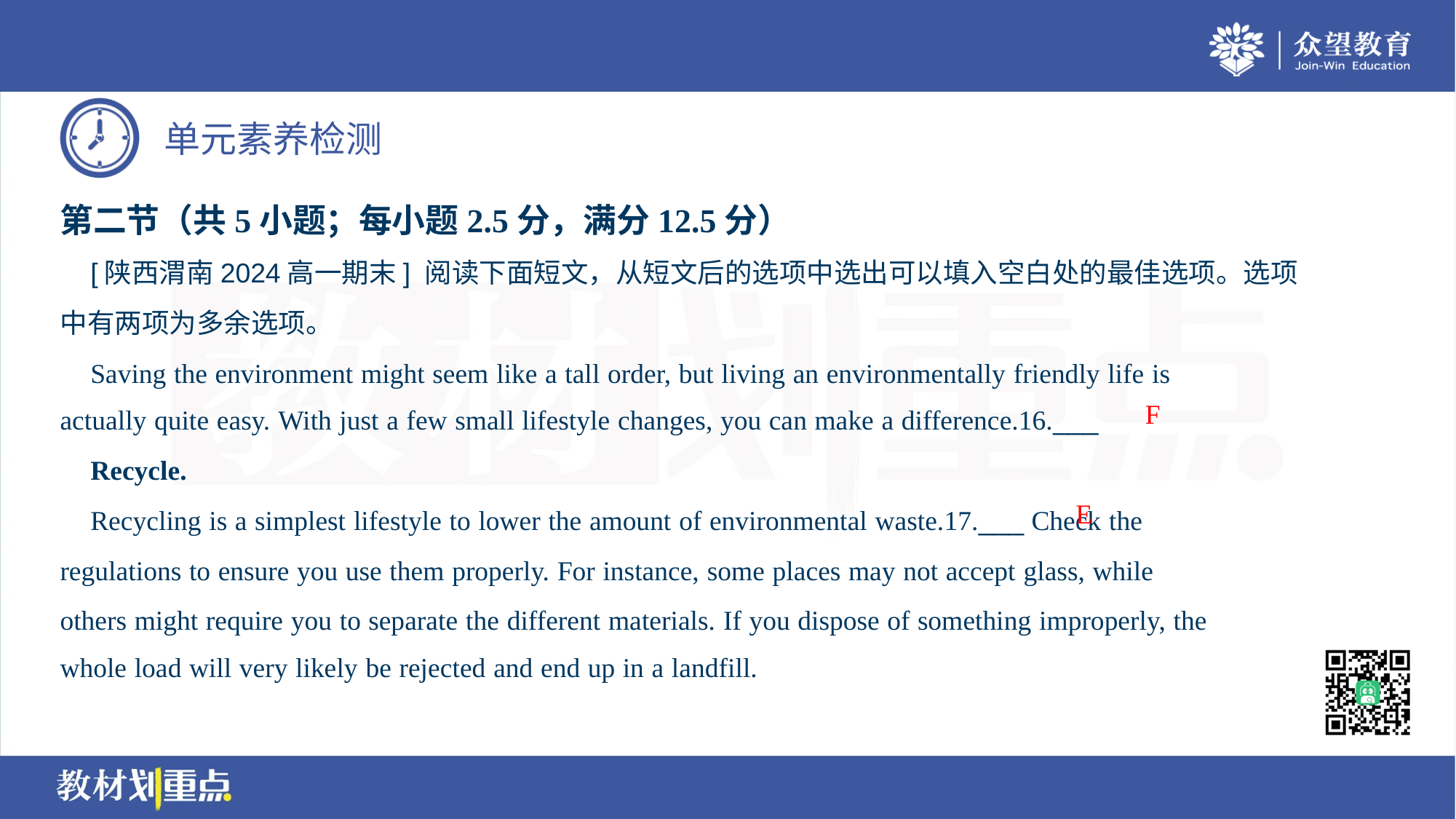

第二节（共5小题；每小题2.5分，满分12.5分）
    [陕西渭南2024高一期末] 阅读下面短文，从短文后的选项中选出可以填入空白处的最佳选项。选项
中有两项为多余选项。
    Saving the environment might seem like a tall order, but living an environmentally friendly life is
actually quite easy. With just a few small lifestyle changes, you can make a difference.16.___
F
    Recycle.
    Recycling is a simplest lifestyle to lower the amount of environmental waste.17.___ Check the
regulations to ensure you use them properly. For instance, some places may not accept glass, while
others might require you to separate the different materials. If you dispose of something improperly, the
whole load will very likely be rejected and end up in a landfill.
E